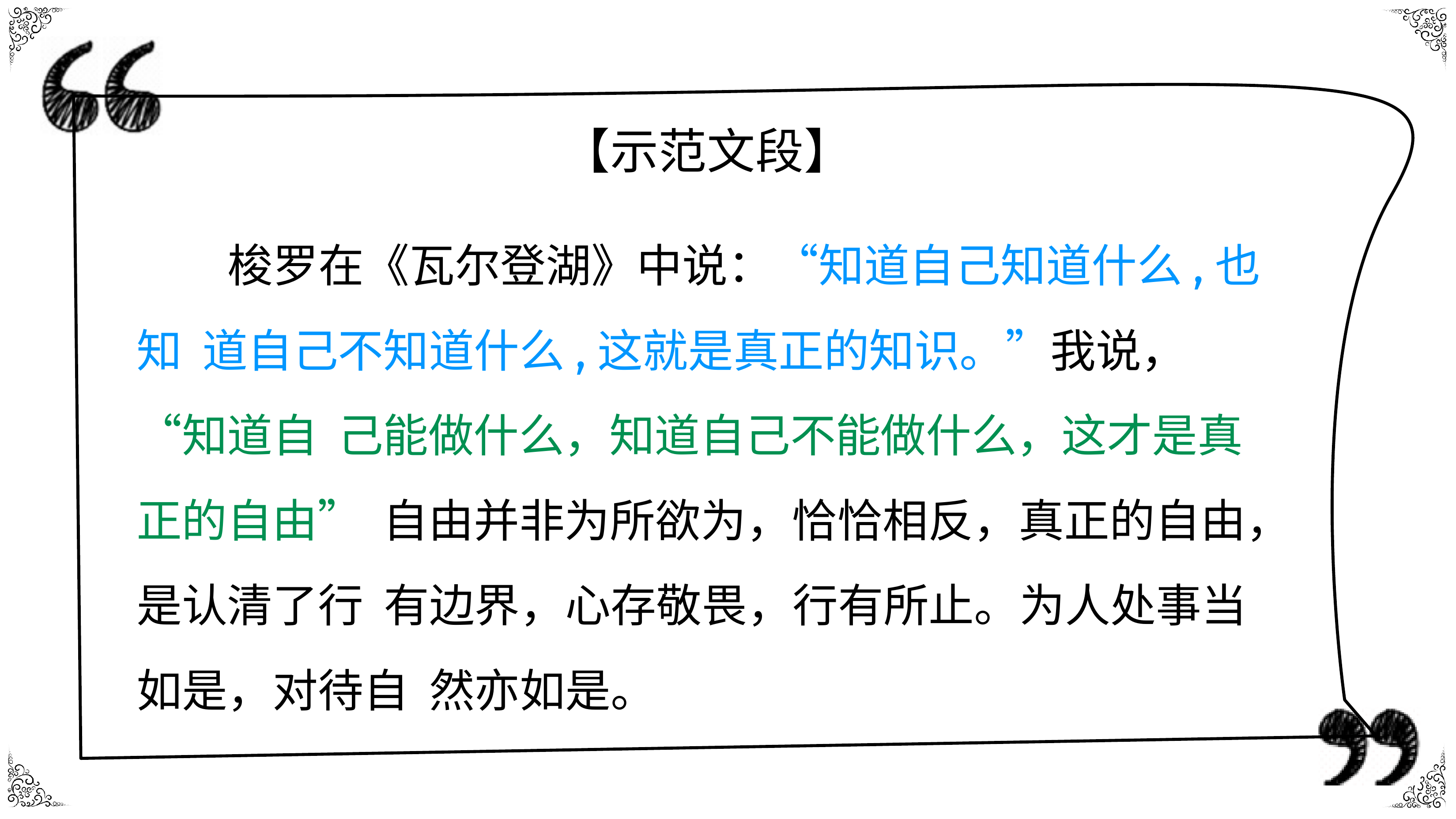

# 【示范文段】

梭罗在《瓦尔登湖》中说：“知道自己知道什么,也知  道自己不知道什么,这就是真正的知识。”我说，“知道自  己能做什么，知道自己不能做什么，这才是真正的自由”  自由并非为所欲为，恰恰相反，真正的自由，是认清了行  有边界，心存敬畏，行有所止。为人处事当如是，对待自  然亦如是。